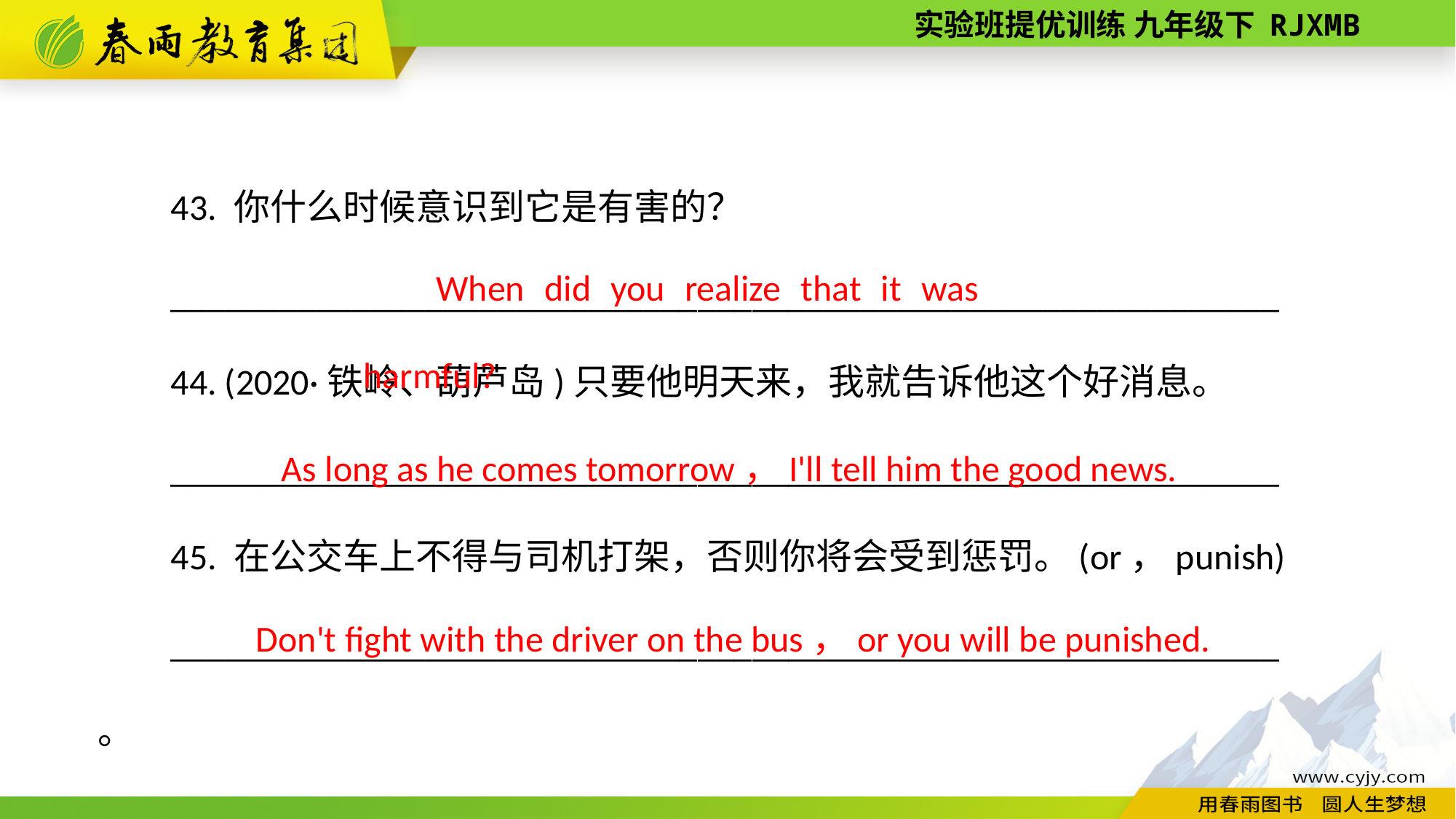

43. 你什么时候意识到它是有害的？
_____________________________________________________________
44. (2020·铁岭、葫芦岛)只要他明天来，我就告诉他这个好消息。
_____________________________________________________________
45. 在公交车上不得与司机打架，否则你将会受到惩罚。(or，punish)
_____________________________________________________________。
When did you realize that it was harmful?
As long as he comes tomorrow，I'll tell him the good news.
Don't fight with the driver on the bus，or you will be punished.